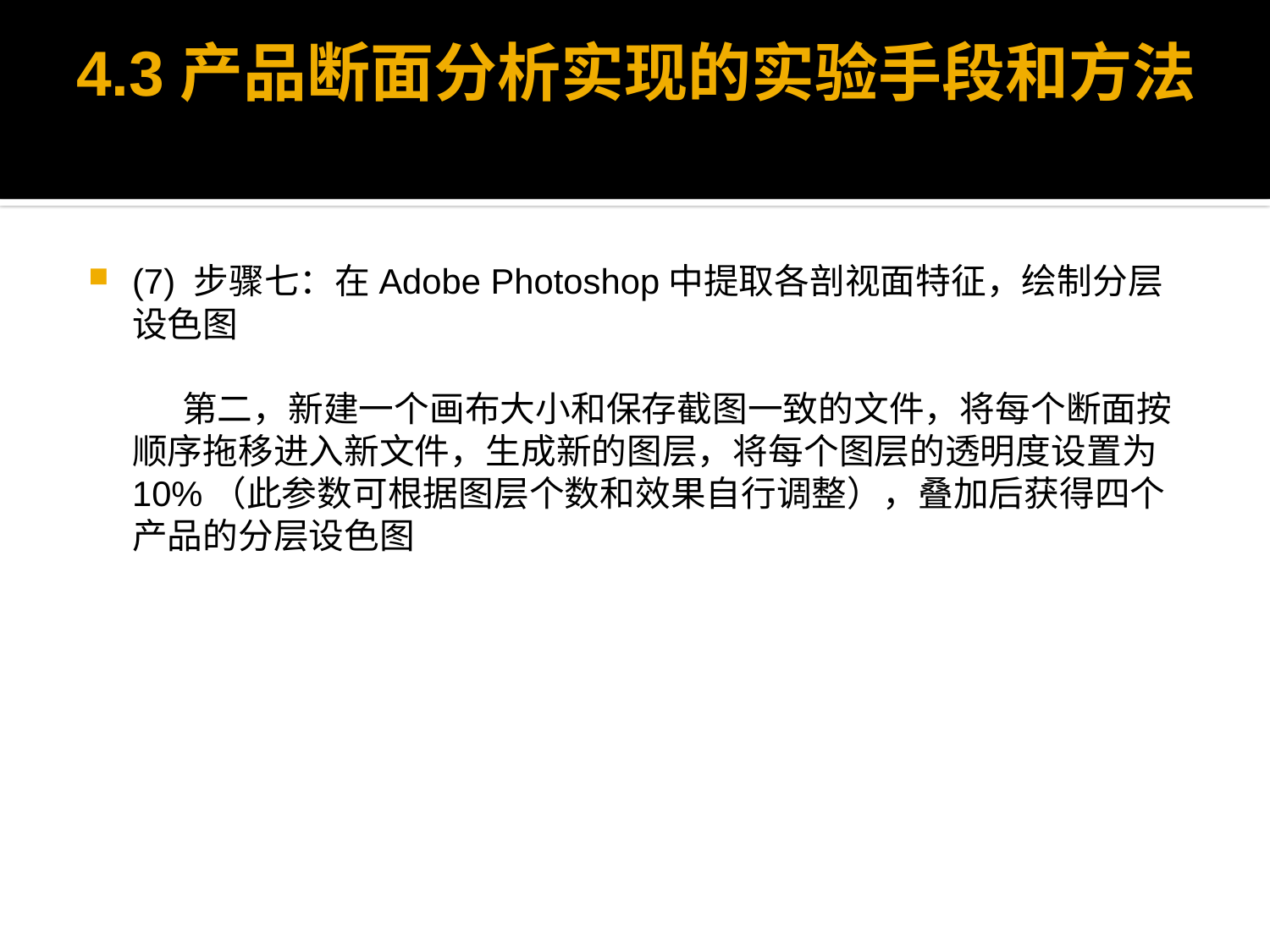

# 4.3产品断面分析实现的实验手段和方法
(7) 步骤七：在Adobe Photoshop中提取各剖视面特征，绘制分层设色图

           第二，新建一个画布大小和保存截图一致的文件，将每个断面按顺序拖移进入新文件，生成新的图层，将每个图层的透明度设置为10%（此参数可根据图层个数和效果自行调整），叠加后获得四个产品的分层设色图